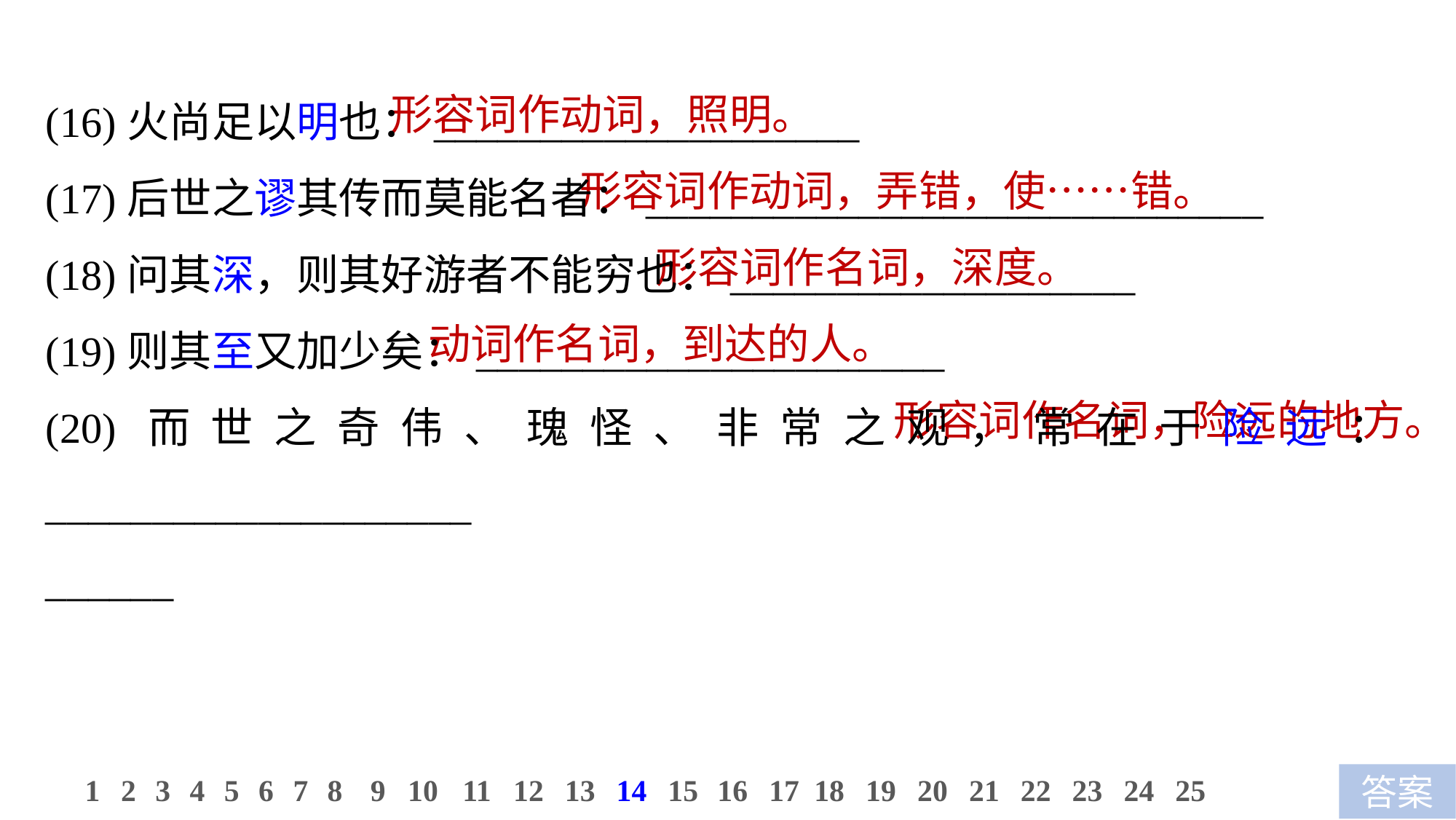

形容词作动词，照明。
                                                     形容词作动词，弄错，使……错。
                                                             形容词作名词，深度。
                                     动词作名词，到达的人。
                                                                                    形容词作名词，险远的地方。
(16)火尚足以明也：____________________
(17)后世之谬其传而莫能名者：_____________________________
(18)问其深，则其好游者不能穷也：___________________
(19)则其至又加少矣：______________________
(20)而世之奇伟、瑰怪、非常之观，常在于险远：____________________
______
11
12
13
14
15
16
17
18
19
20
21
22
23
24
25
1
2
3
4
5
6
7
8
9
10
答案